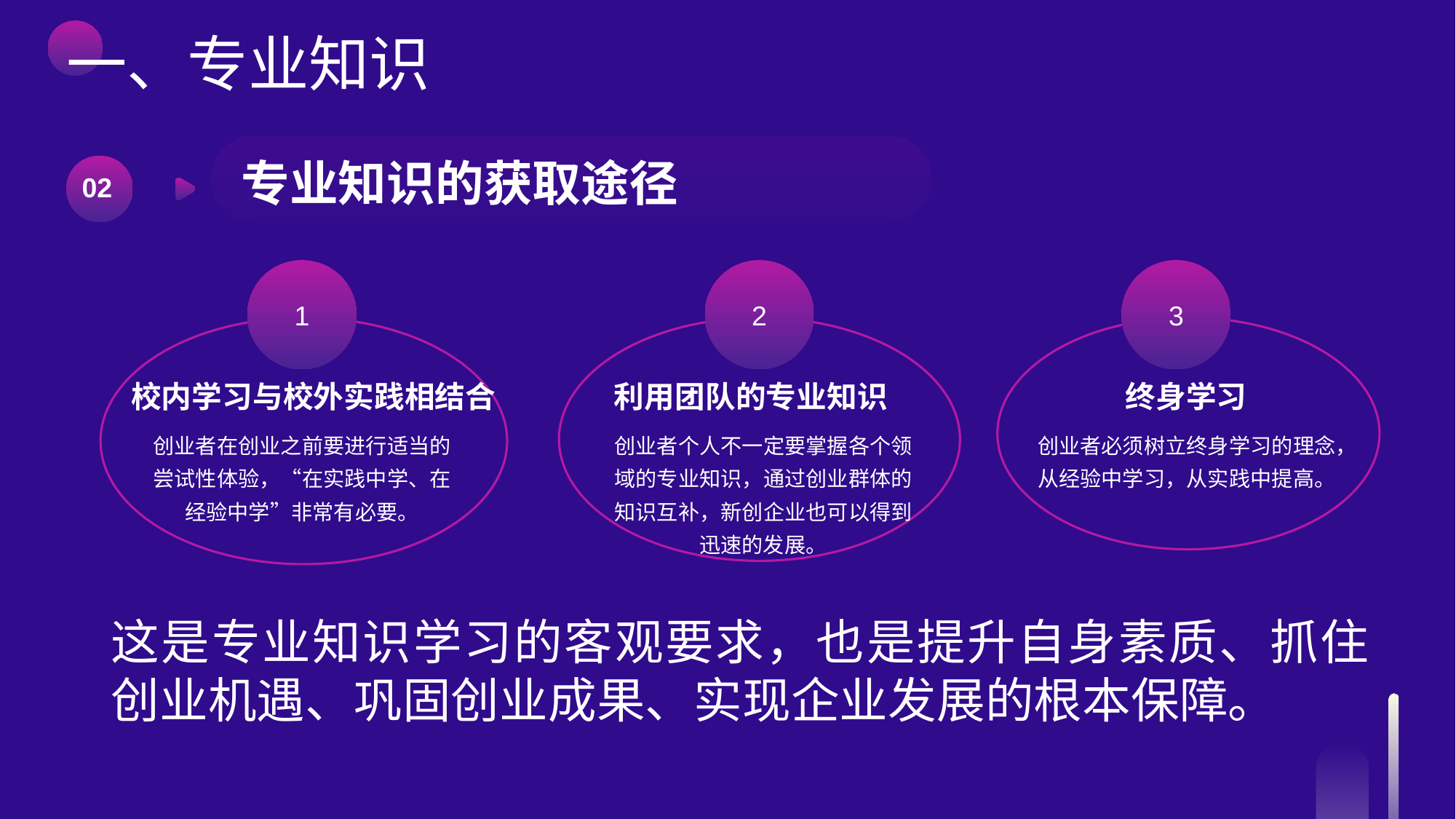

一、专业知识

专业知识的获取途径

02

1

校内学习与校外实践相结合
创业者在创业之前要进行适当的尝试性体验，“在实践中学、在经验中学”非常有必要。
2

利用团队的专业知识
创业者个人不一定要掌握各个领域的专业知识，通过创业群体的知识互补，新创企业也可以得到迅速的发展。
3

终身学习
创业者必须树立终身学习的理念，从经验中学习，从实践中提高。
这是专业知识学习的客观要求，也是提升自身素质、抓住创业机遇、巩固创业成果、实现企业发展的根本保障。